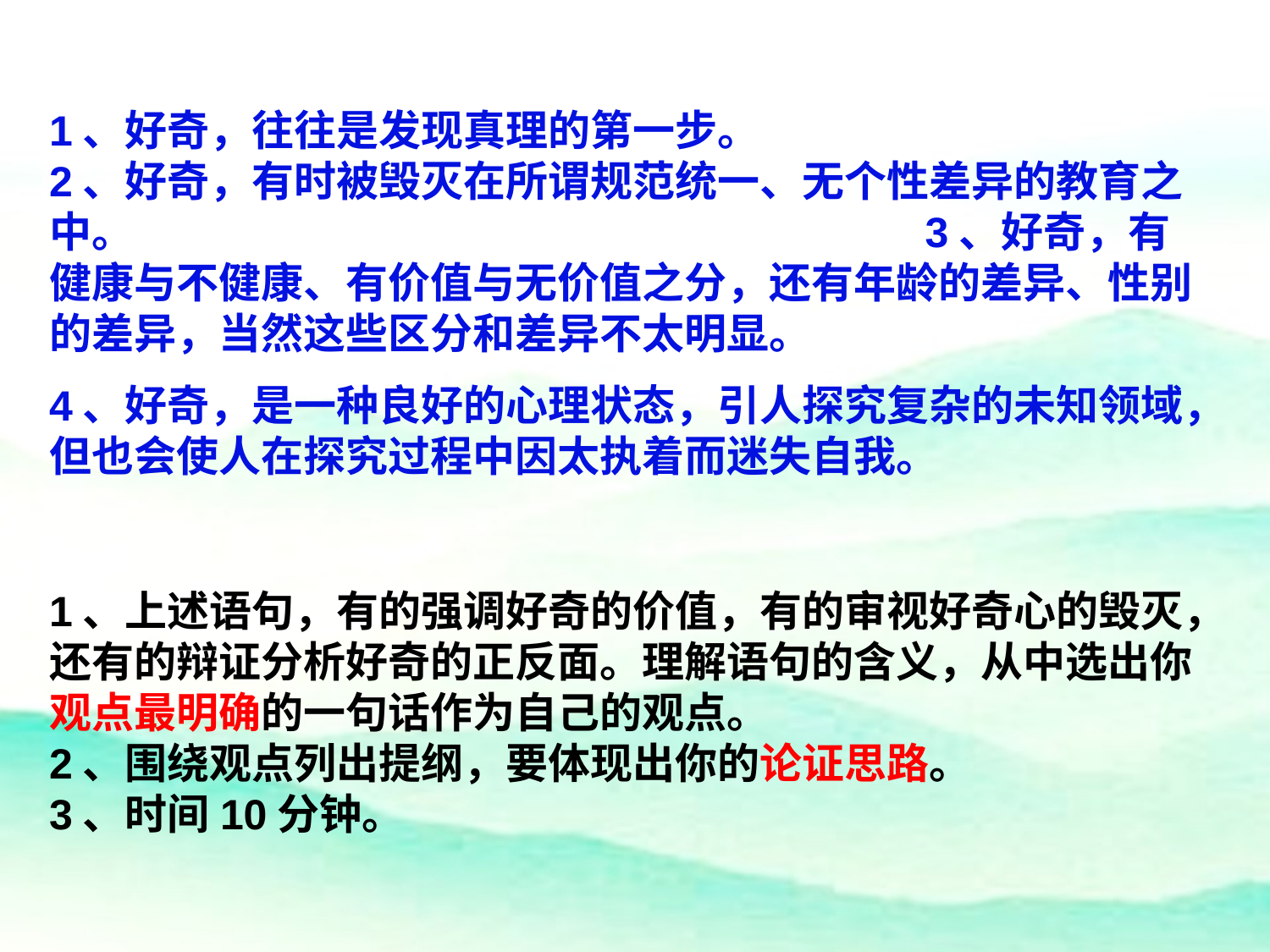

1、好奇，往往是发现真理的第一步。                                           2、好奇，有时被毁灭在所谓规范统一、无个性差异的教育之中。                                                                                  3、好奇，有健康与不健康、有价值与无价值之分，还有年龄的差异、性别的差异，当然这些区分和差异不太明显。
4、好奇，是一种良好的心理状态，引人探究复杂的未知领域，但也会使人在探究过程中因太执着而迷失自我。
1、上述语句，有的强调好奇的价值，有的审视好奇心的毁灭，还有的辩证分析好奇的正反面。理解语句的含义，从中选出你观点最明确的一句话作为自己的观点。                                           2、围绕观点列出提纲，要体现出你的论证思路。
3、时间10分钟。